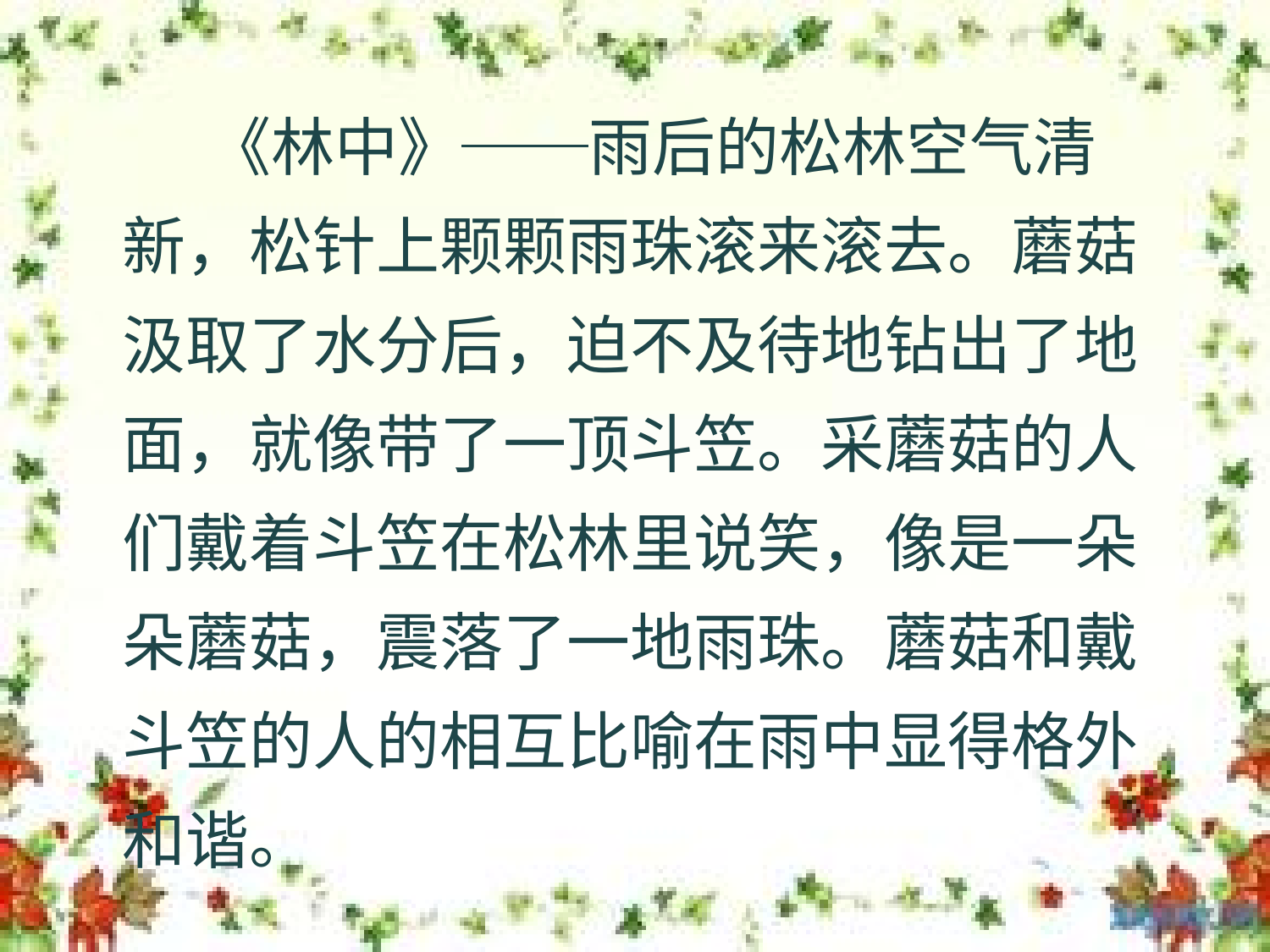

《林中》──雨后的松林空气清新，松针上颗颗雨珠滚来滚去。蘑菇汲取了水分后，迫不及待地钻出了地面，就像带了一顶斗笠。采蘑菇的人们戴着斗笠在松林里说笑，像是一朵朵蘑菇，震落了一地雨珠。蘑菇和戴斗笠的人的相互比喻在雨中显得格外和谐。